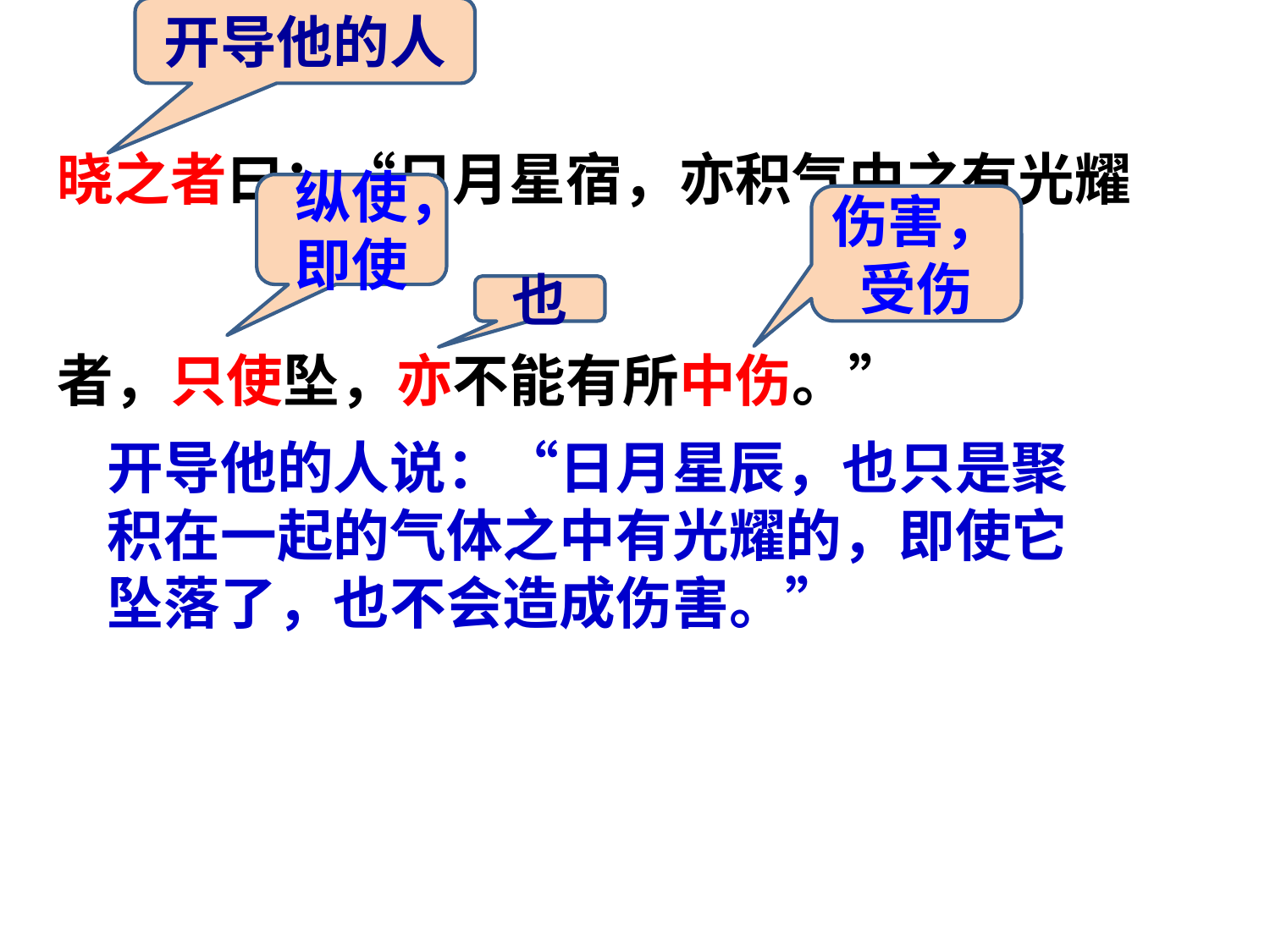

开导他的人
晓之者曰：“日月星宿，亦积气中之有光耀
者，只使坠，亦不能有所中伤。”
纵使，即使
伤害，受伤
也
开导他的人说：“日月星辰，也只是聚积在一起的气体之中有光耀的，即使它坠落了，也不会造成伤害。”